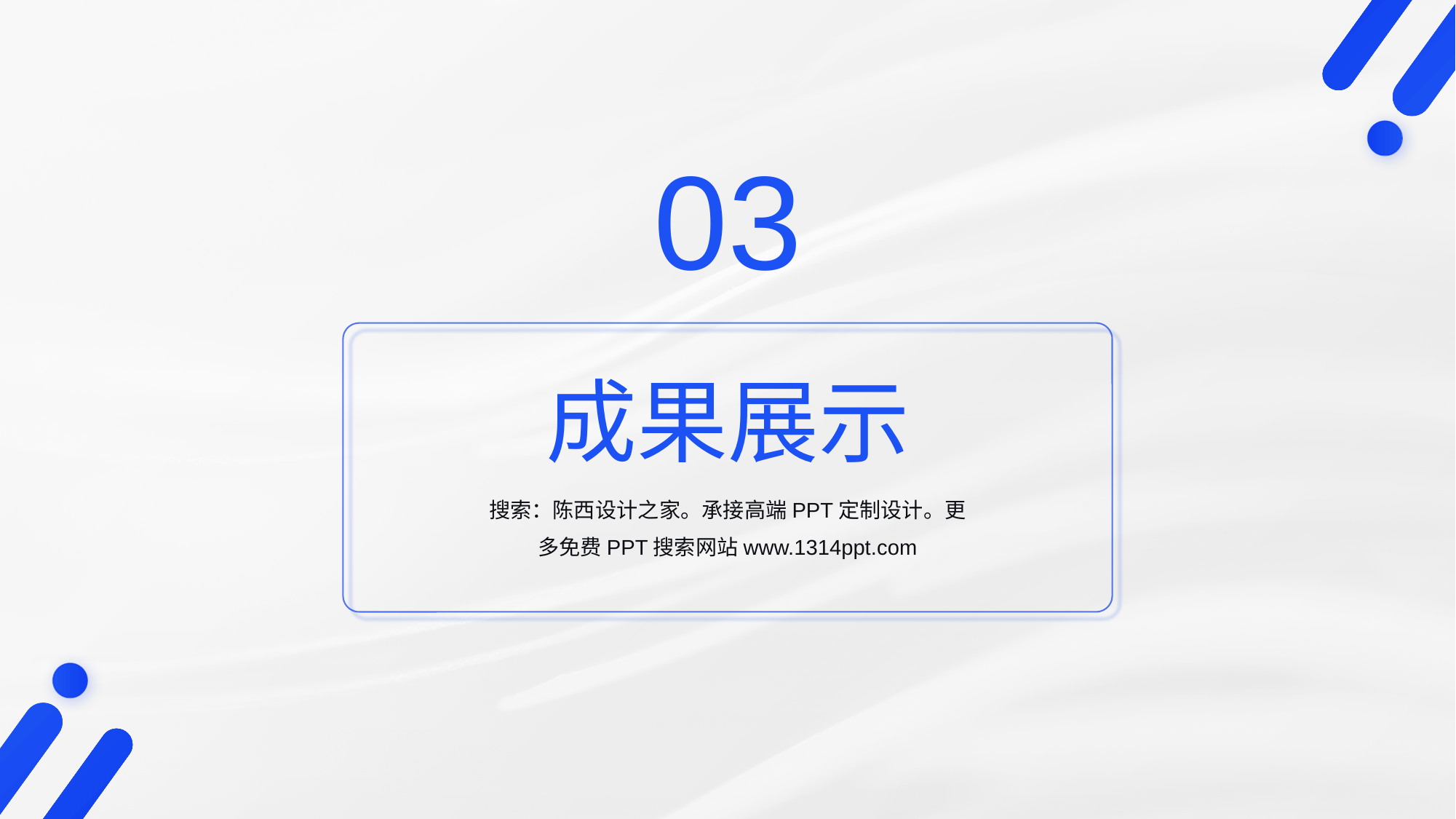

©版权所有：陈西设计之家(微信号：2090298045）
©版权所属公司：合肥陈西文化传媒科技有限公司
©版权所有：陈西设计之家(微信号：2090298045）
©版权所属公司：合肥陈西文化传媒科技有限公司

03

成果展示
搜索：陈西设计之家。承接高端PPT定制设计。更多免费PPT搜索网站www.1314ppt.com

©版权所有：陈西设计之家(微信号：2090298045）
©版权所属公司：合肥陈西文化传媒科技有限公司